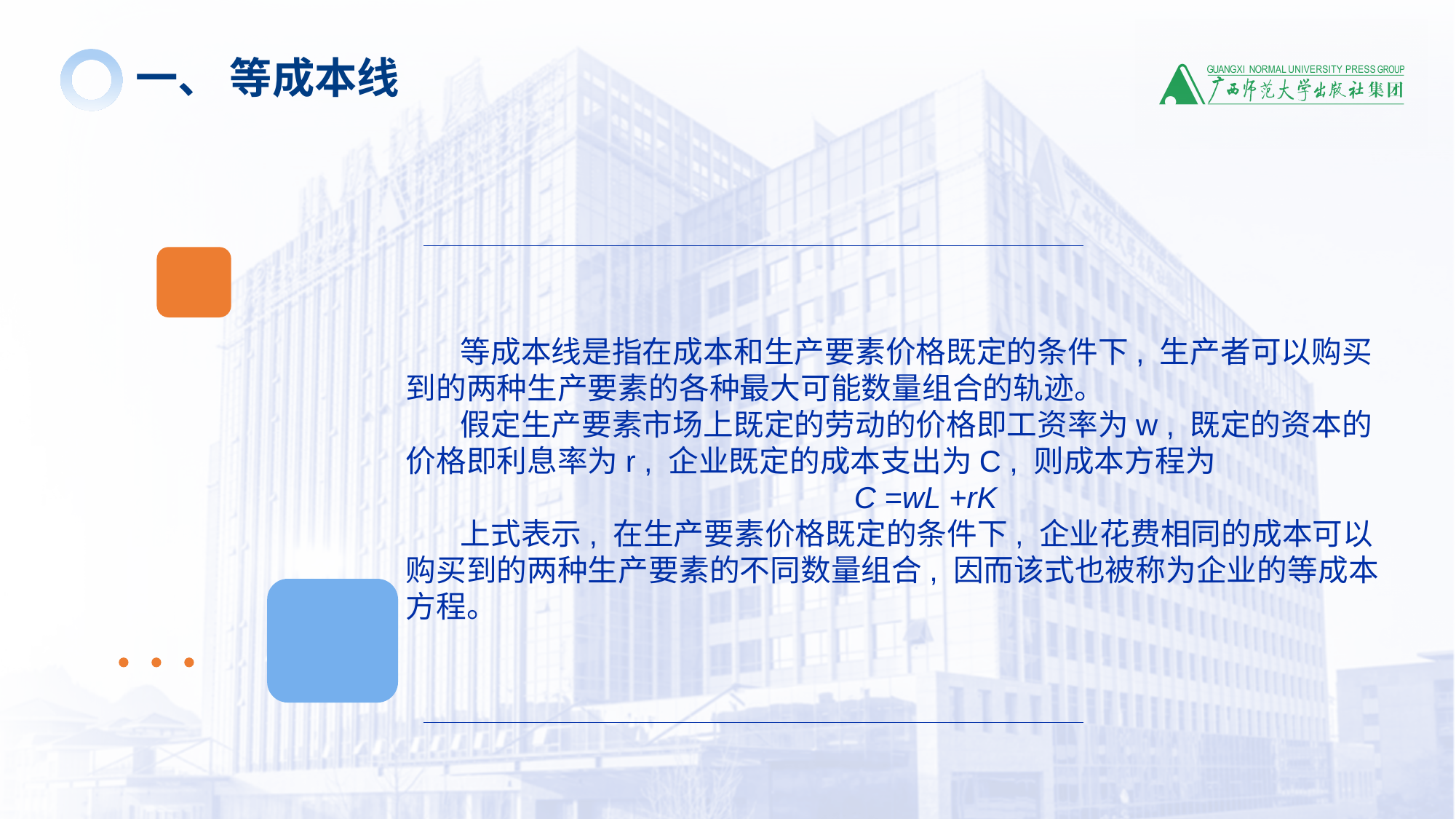

一、 等成本线

等成本线是指在成本和生产要素价格既定的条件下, 生产者可以购买到的两种生产要素的各种最大可能数量组合的轨迹。
假定生产要素市场上既定的劳动的价格即工资率为w , 既定的资本的价格即利息率为r , 企业既定的成本支出为C , 则成本方程为
C =wL +rK
上式表示, 在生产要素价格既定的条件下, 企业花费相同的成本可以购买到的两种生产要素的不同数量组合, 因而该式也被称为企业的等成本方程。